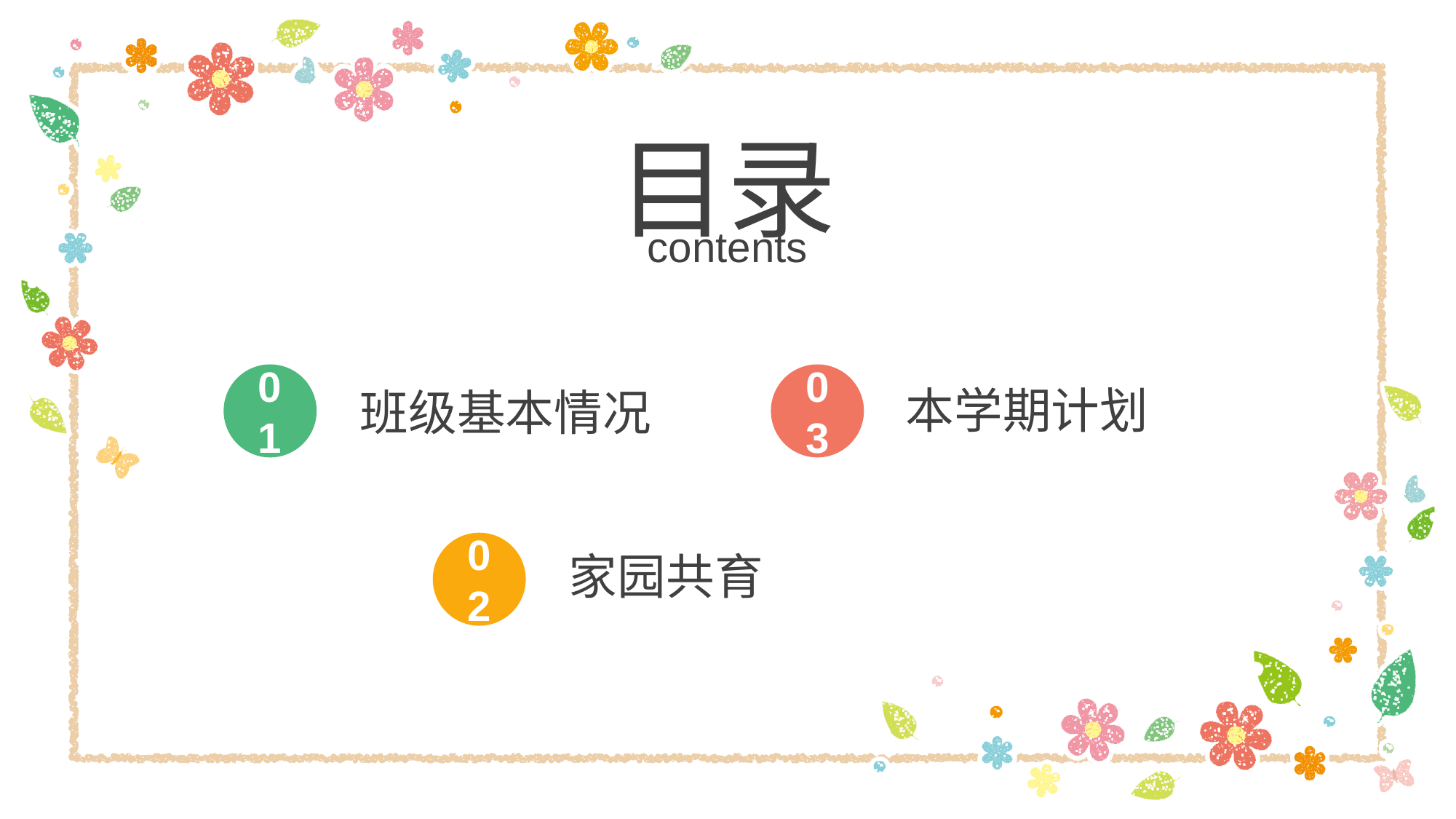

目录
contents
01
班级基本情况
03
本学期计划
02
家园共育